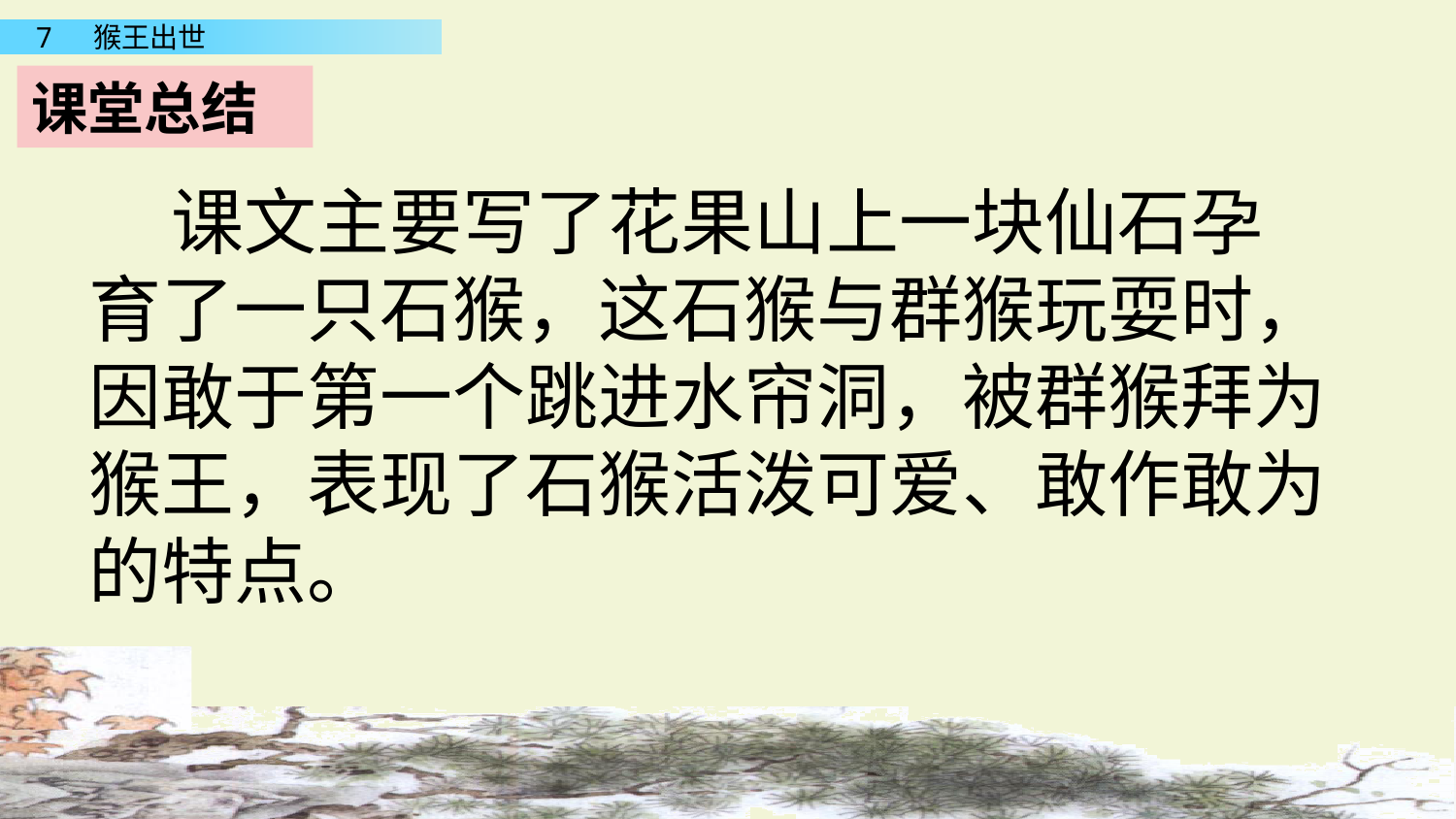

课堂总结
    课文主要写了花果山上一块仙石孕育了一只石猴，这石猴与群猴玩耍时，因敢于第一个跳进水帘洞，被群猴拜为猴王，表现了石猴活泼可爱、敢作敢为的特点。